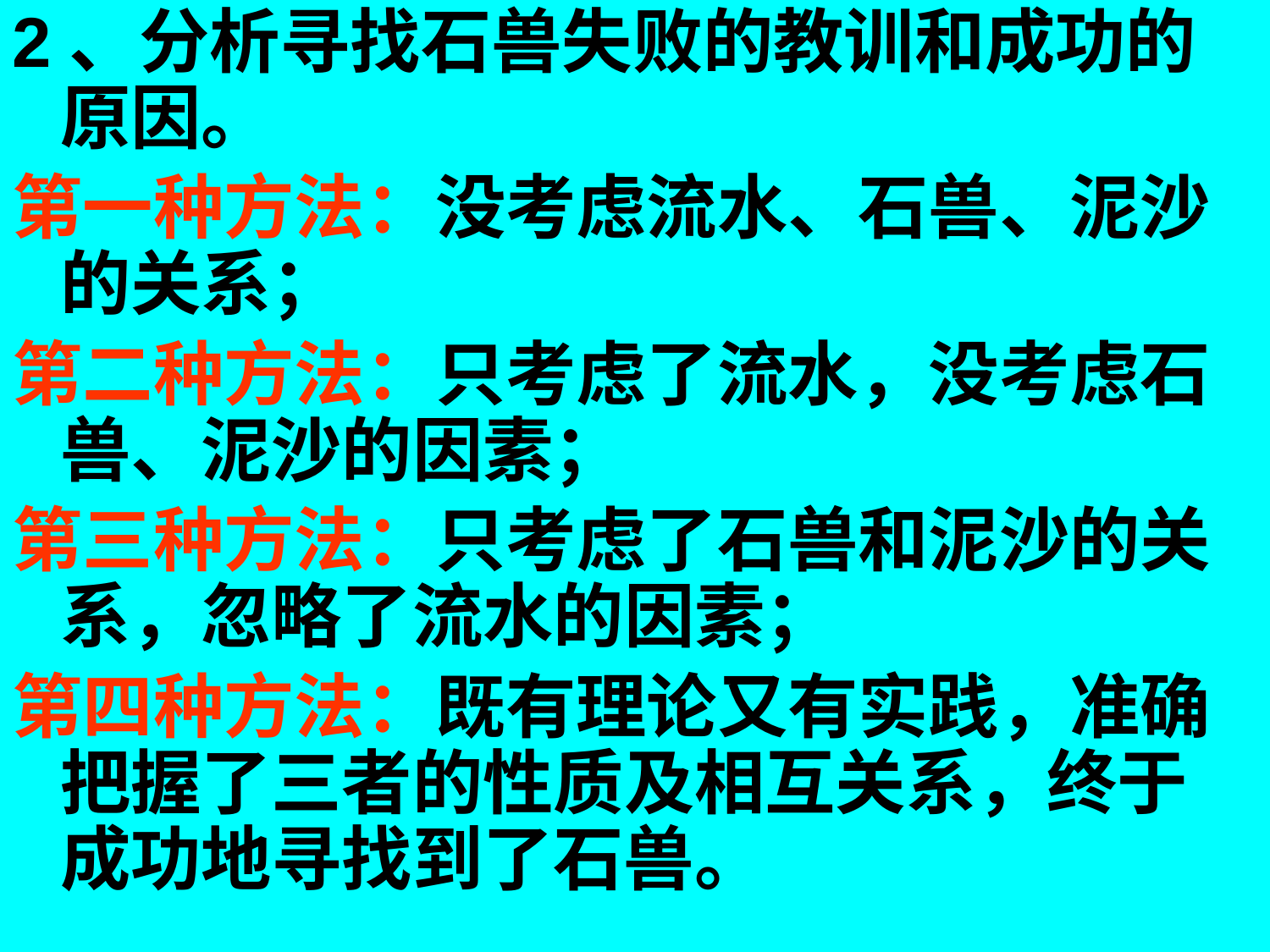

2、分析寻找石兽失败的教训和成功的原因。
第一种方法：没考虑流水、石兽、泥沙的关系；
第二种方法：只考虑了流水，没考虑石兽、泥沙的因素；
第三种方法：只考虑了石兽和泥沙的关系，忽略了流水的因素；
第四种方法：既有理论又有实践，准确把握了三者的性质及相互关系，终于成功地寻找到了石兽。

#